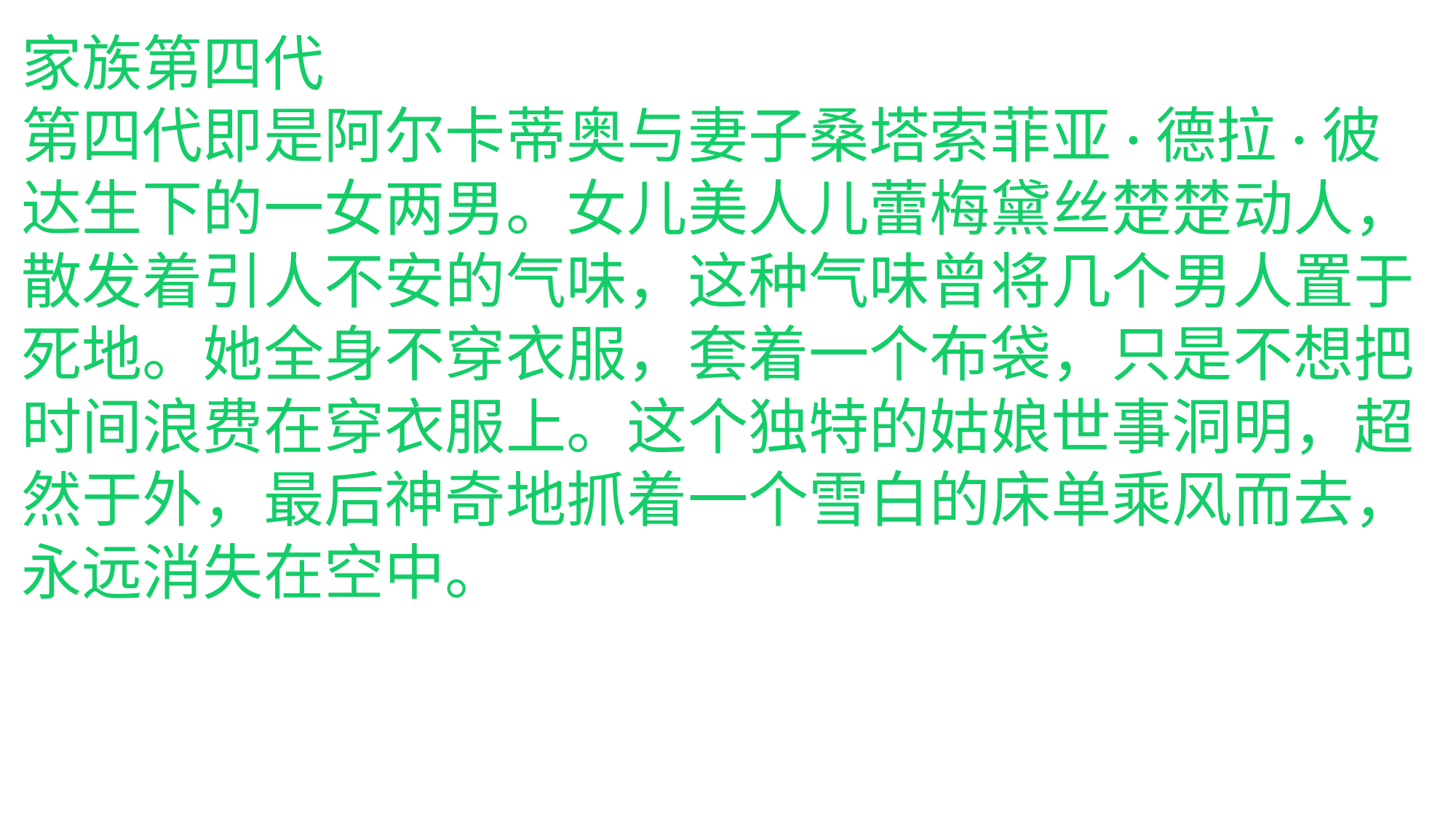

家族第四代
第四代即是阿尔卡蒂奥与妻子桑塔索菲亚·德拉·彼达生下的一女两男。女儿美人儿蕾梅黛丝楚楚动人，散发着引人不安的气味，这种气味曾将几个男人置于死地。她全身不穿衣服，套着一个布袋，只是不想把时间浪费在穿衣服上。这个独特的姑娘世事洞明，超然于外，最后神奇地抓着一个雪白的床单乘风而去，永远消失在空中。